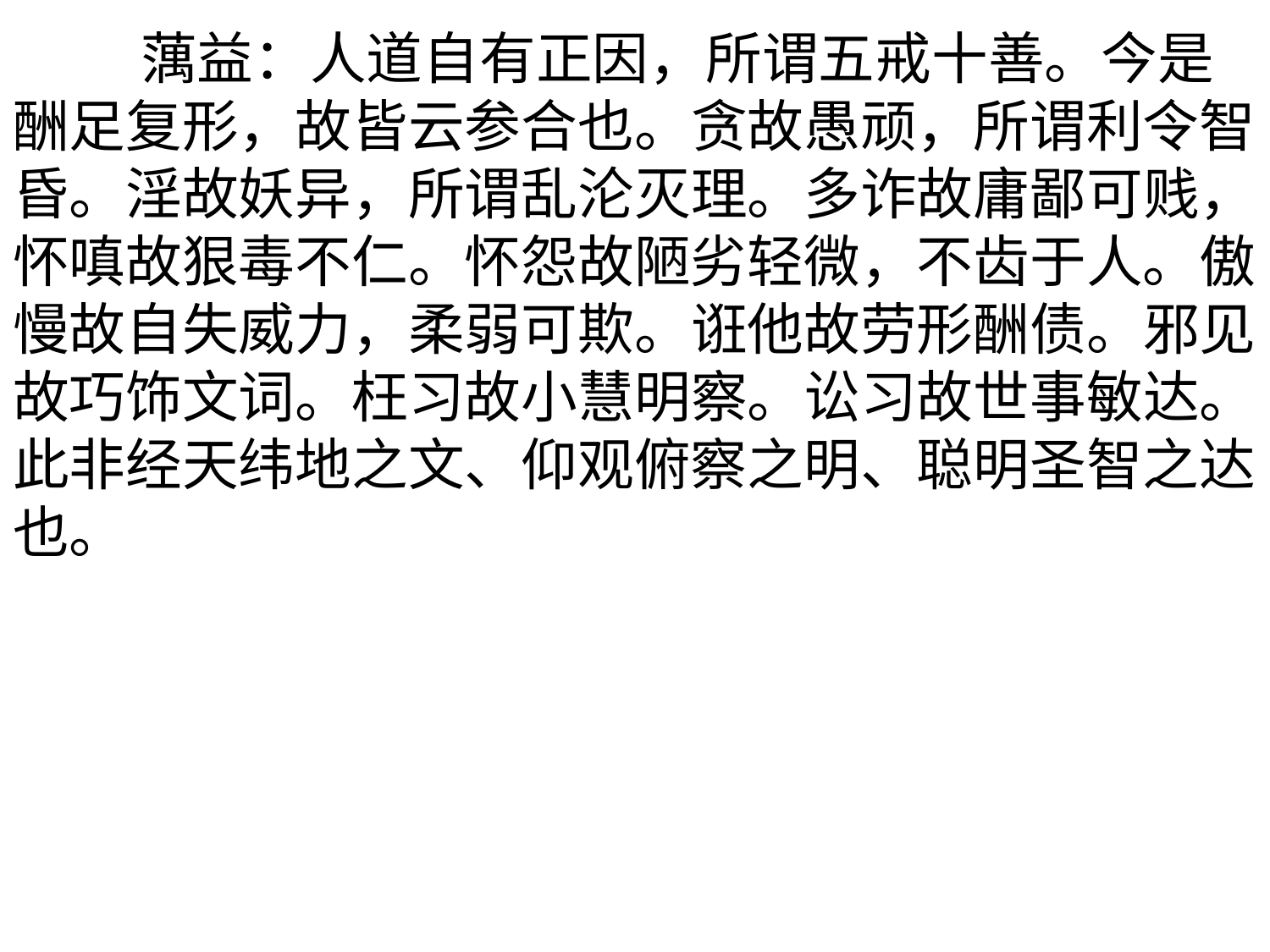

蕅益：人道自有正因，所谓五戒十善。今是酬足复形，故皆云参合也。贪故愚顽，所谓利令智昏。淫故妖异，所谓乱沦灭理。多诈故庸鄙可贱，怀嗔故狠毒不仁。怀怨故陋劣轻微，不齿于人。傲慢故自失威力，柔弱可欺。诳他故劳形酬债。邪见故巧饰文词。枉习故小慧明察。讼习故世事敏达。此非经天纬地之文、仰观俯察之明、聪明圣智之达也。